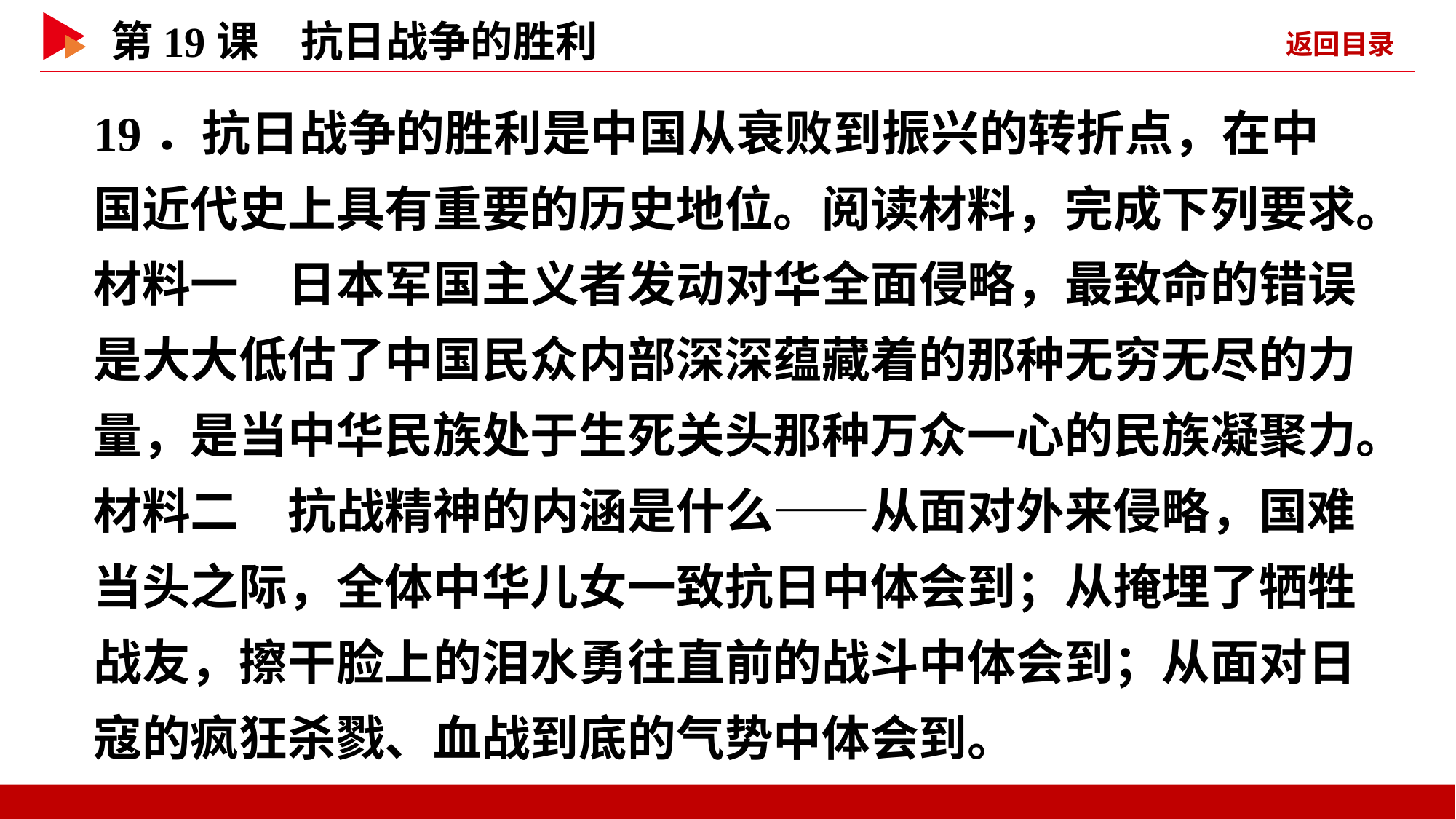

19．抗日战争的胜利是中国从衰败到振兴的转折点，在中国近代史上具有重要的历史地位。阅读材料，完成下列要求。
材料一　日本军国主义者发动对华全面侵略，最致命的错误是大大低估了中国民众内部深深蕴藏着的那种无穷无尽的力量，是当中华民族处于生死关头那种万众一心的民族凝聚力。
材料二　抗战精神的内涵是什么——从面对外来侵略，国难当头之际，全体中华儿女一致抗日中体会到；从掩埋了牺牲战友，擦干脸上的泪水勇往直前的战斗中体会到；从面对日寇的疯狂杀戮、血战到底的气势中体会到。